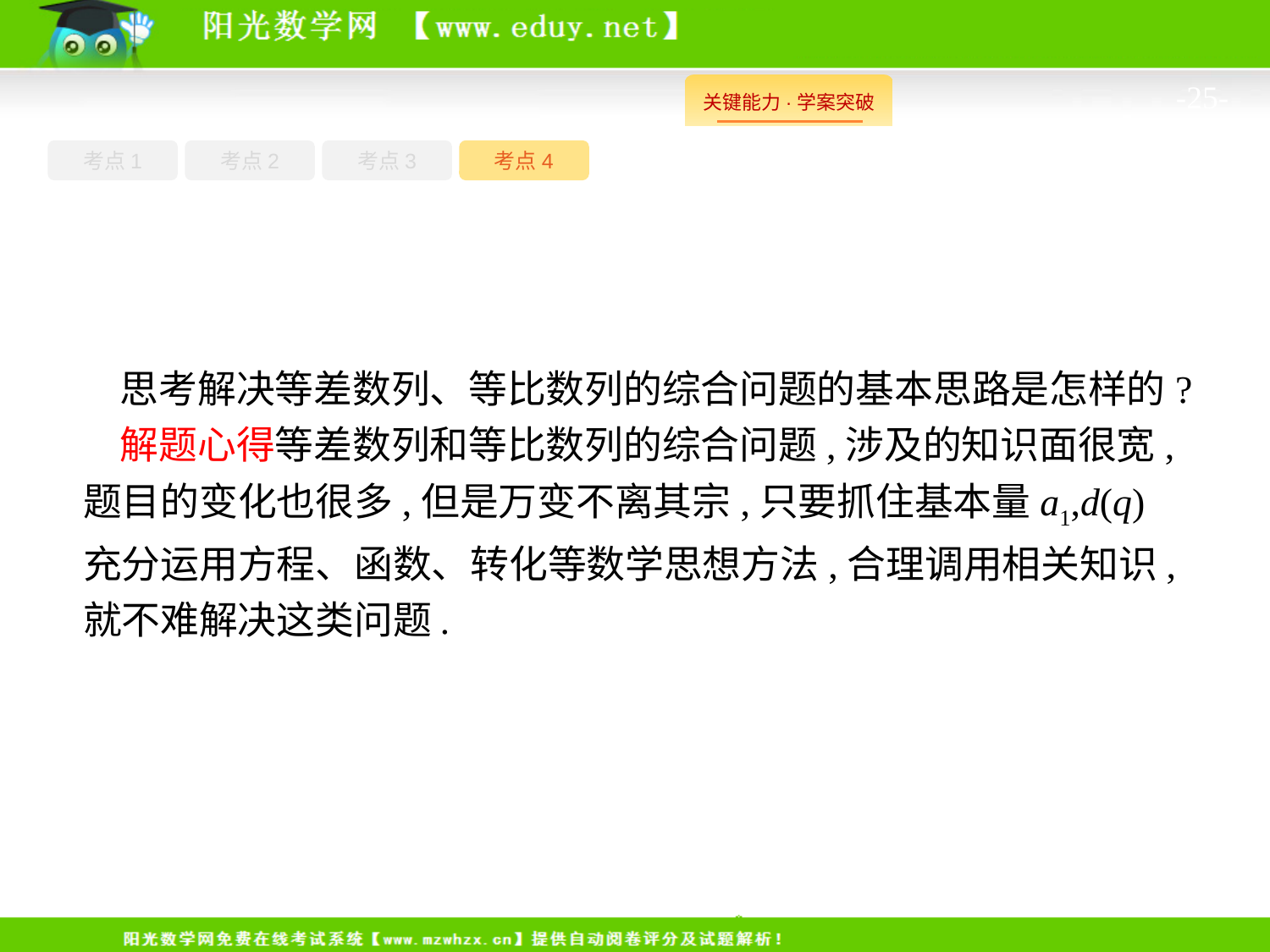

-25-
考点1
考点3
考点4
考点2
思考解决等差数列、等比数列的综合问题的基本思路是怎样的?
解题心得等差数列和等比数列的综合问题,涉及的知识面很宽,题目的变化也很多,但是万变不离其宗,只要抓住基本量a1,d(q)充分运用方程、函数、转化等数学思想方法,合理调用相关知识,就不难解决这类问题.